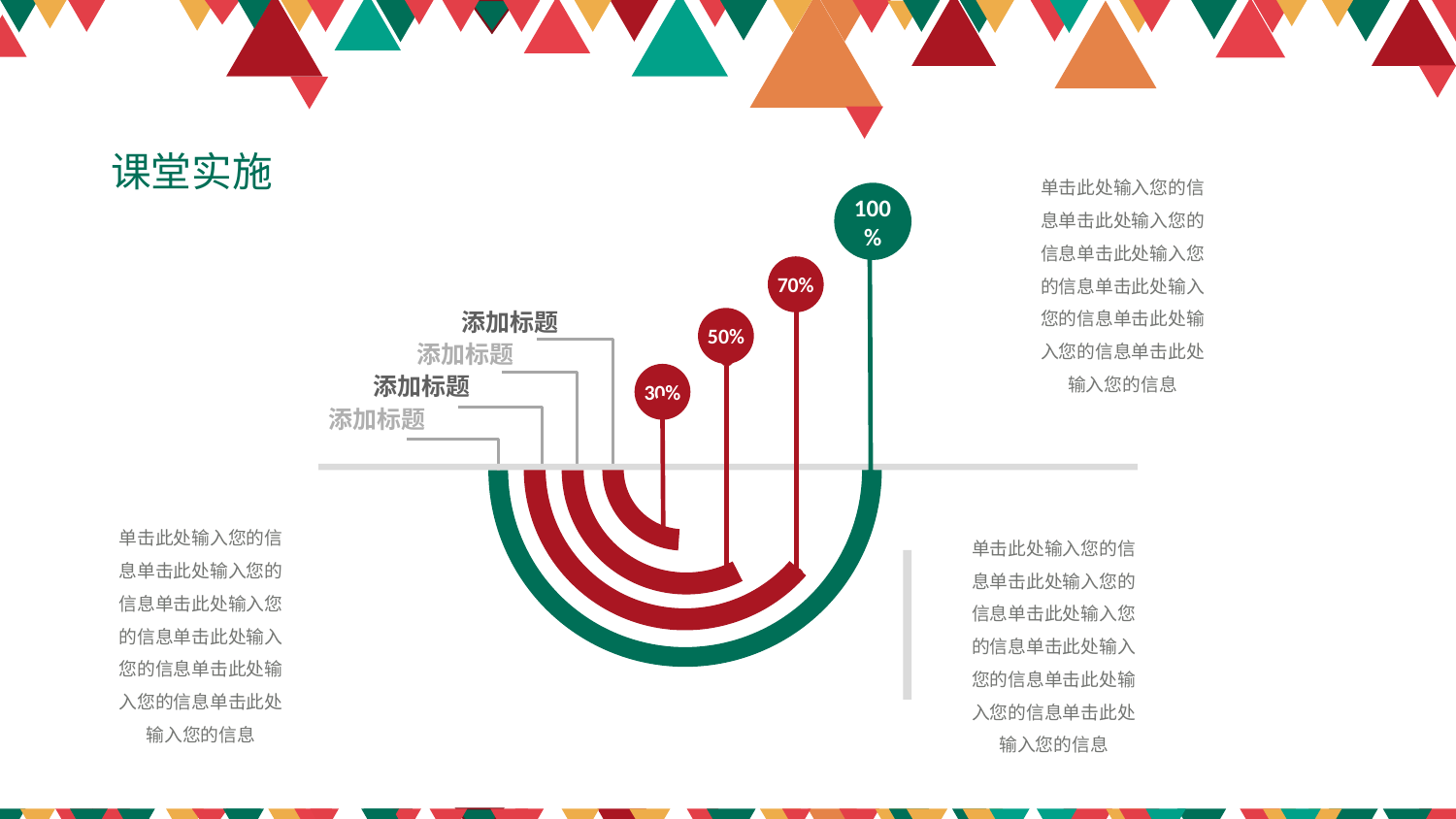

课堂实施
单击此处输入您的信息单击此处输入您的信息单击此处输入您的信息单击此处输入您的信息单击此处输入您的信息单击此处输入您的信息

100%
70%

50%

添加标题

添加标题

30%

添加标题

添加标题

单击此处输入您的信息单击此处输入您的信息单击此处输入您的信息单击此处输入您的信息单击此处输入您的信息单击此处输入您的信息

单击此处输入您的信息单击此处输入您的信息单击此处输入您的信息单击此处输入您的信息单击此处输入您的信息单击此处输入您的信息